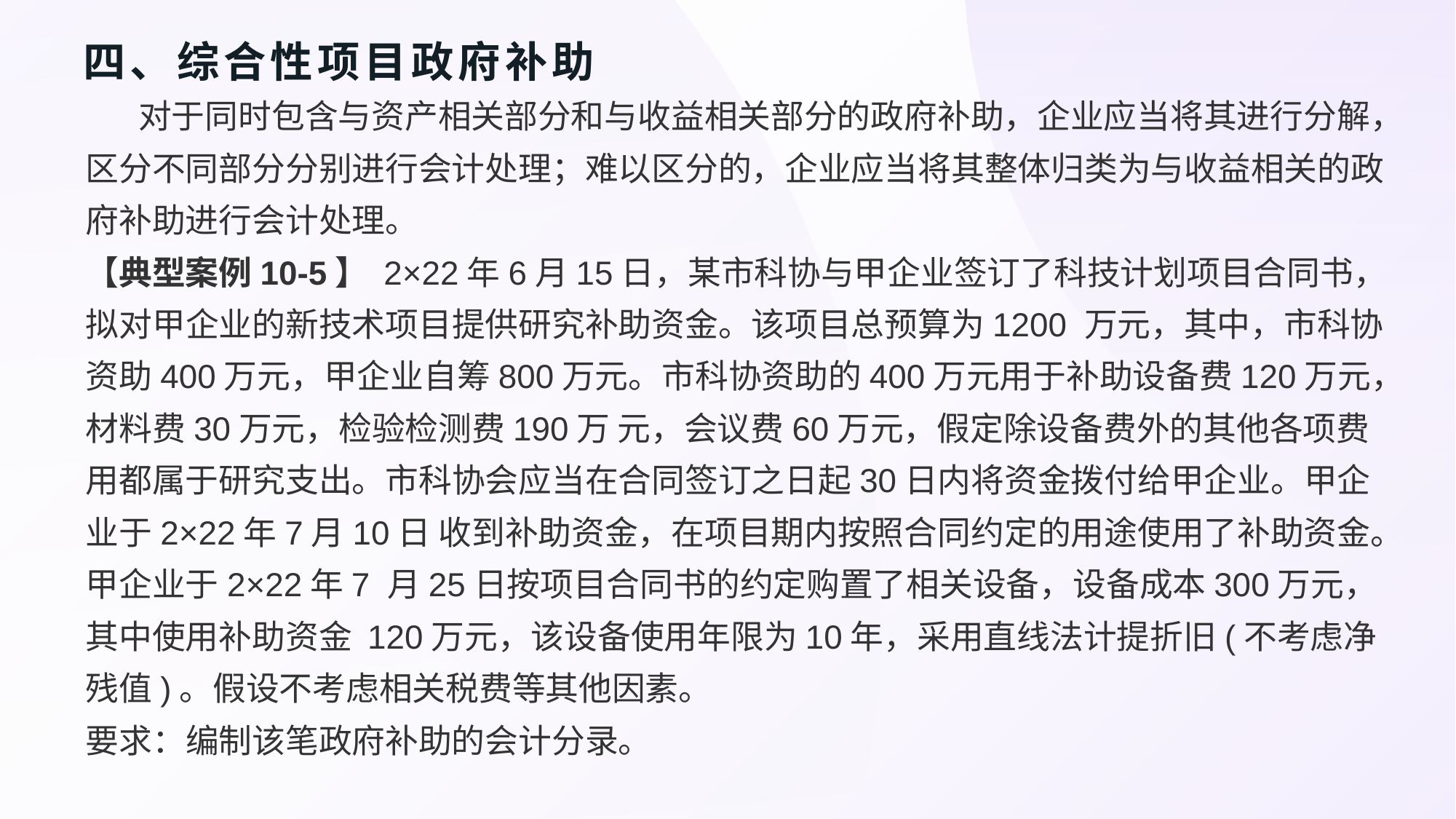

# 四、综合性项目政府补助
      对于同时包含与资产相关部分和与收益相关部分的政府补助，企业应当将其进行分解，区分不同部分分别进行会计处理；难以区分的，企业应当将其整体归类为与收益相关的政府补助进行会计处理。
【典型案例10-5】 2×22年6月15日，某市科协与甲企业签订了科技计划项目合同书，拟对甲企业的新技术项目提供研究补助资金。该项目总预算为1200 万元，其中，市科协资助400万元，甲企业自筹800万元。市科协资助的400万元用于补助设备费120万元，材料费30万元，检验检测费190万 元，会议费60万元，假定除设备费外的其他各项费用都属于研究支出。市科协会应当在合同签订之日起30日内将资金拨付给甲企业。甲企业于2×22年7月10日 收到补助资金，在项目期内按照合同约定的用途使用了补助资金。甲企业于2×22年7 月25日按项目合同书的约定购置了相关设备，设备成本300万元，其中使用补助资金 120万元，该设备使用年限为10年，采用直线法计提折旧(不考虑净残值)。假设不考虑相关税费等其他因素。
要求：编制该笔政府补助的会计分录。